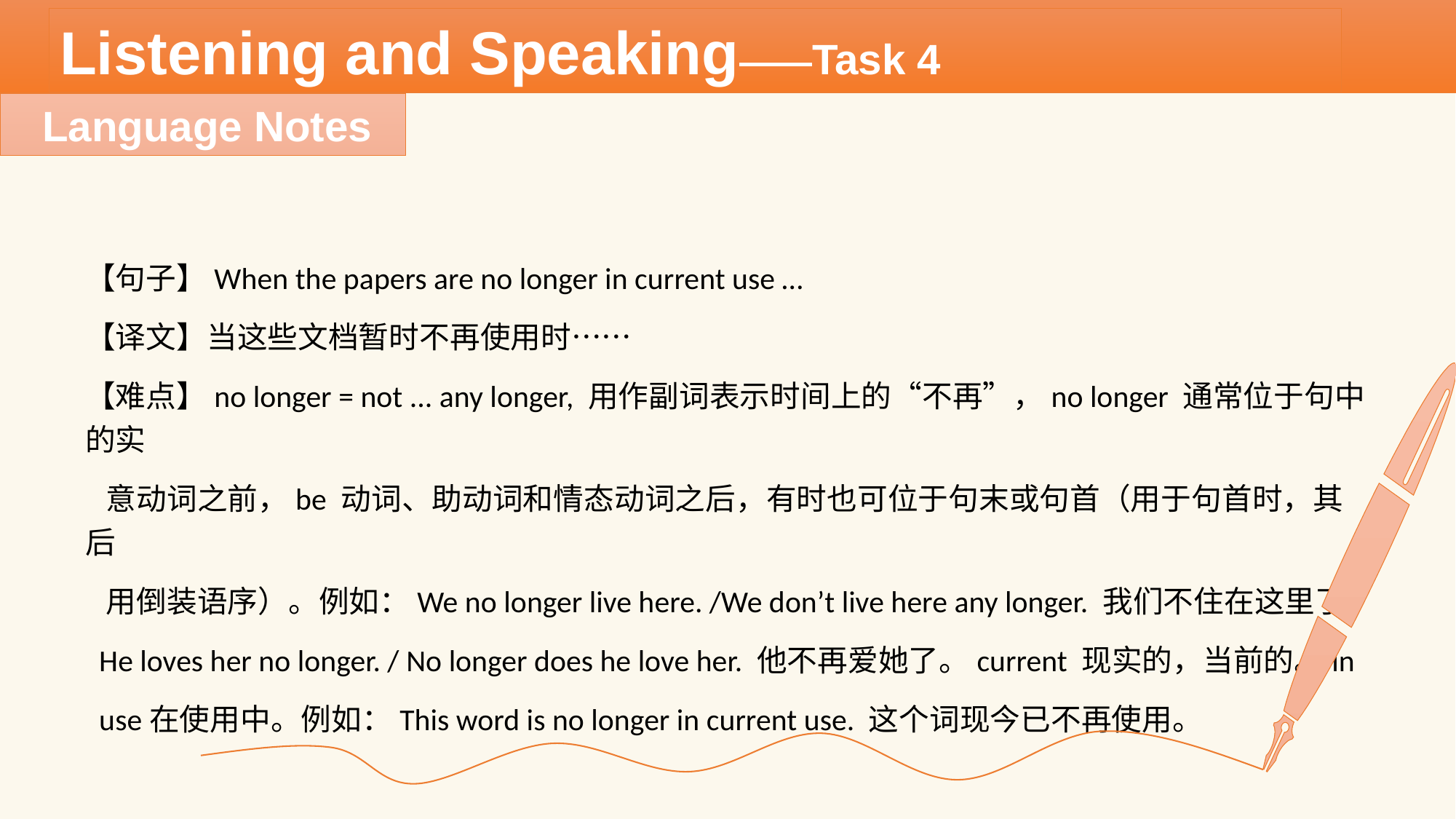

Listening and Speaking——Task 4
Language Notes
【句子】When the papers are no longer in current use …
【译文】当这些文档暂时不再使用时……
【难点】no longer = not ... any longer, 用作副词表示时间上的“不再”，no longer 通常位于句中的实
  意动词之前，be 动词、助动词和情态动词之后，有时也可位于句末或句首（用于句首时，其后
  用倒装语序）。例如：We no longer live here. /We don’t live here any longer. 我们不住在这里了。
  He loves her no longer. / No longer does he love her. 他不再爱她了。current 现实的，当前的。in
  use在使用中。例如：This word is no longer in current use. 这个词现今已不再使用。